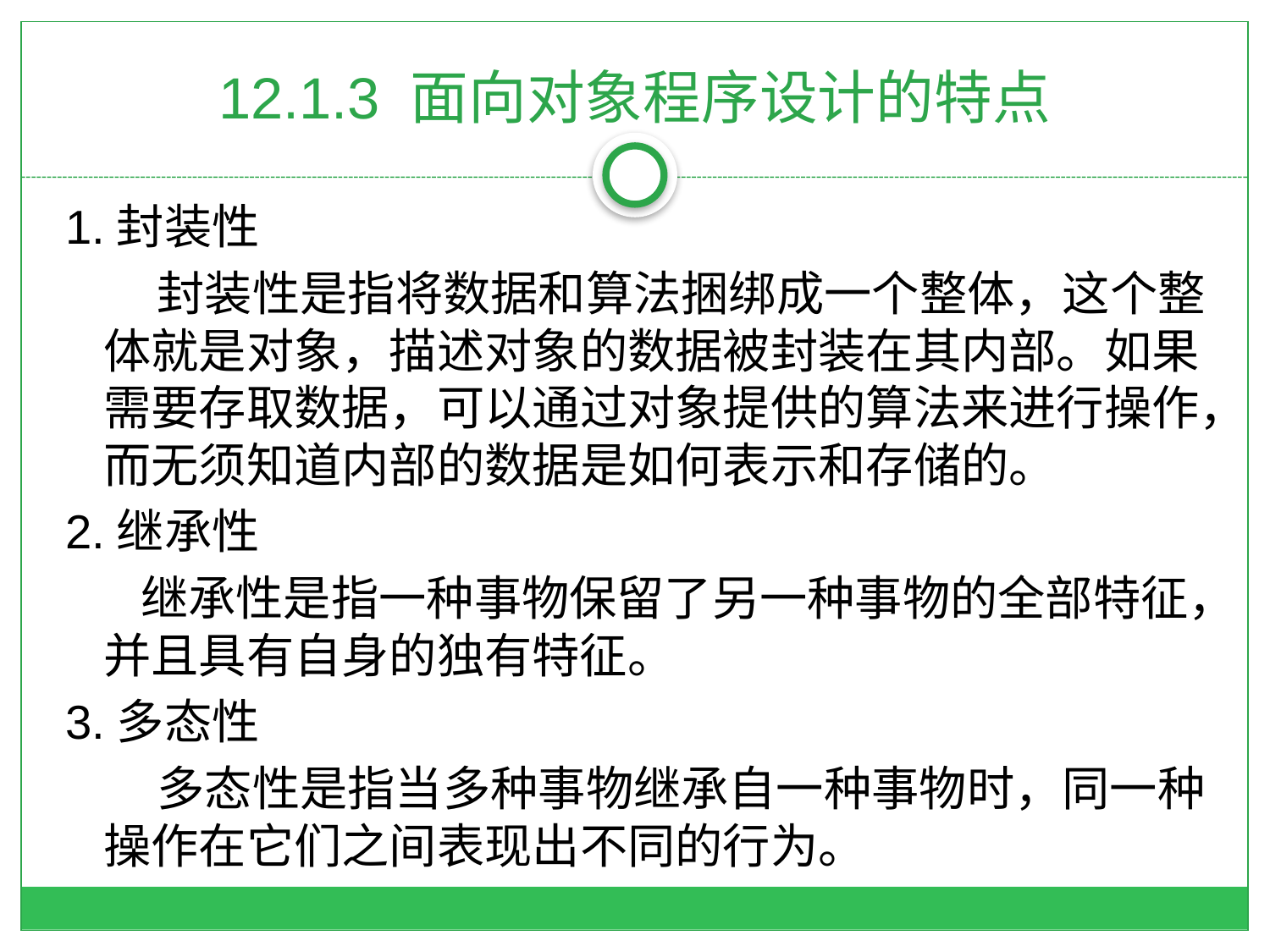

# 12.1.3 面向对象程序设计的特点
1.封装性
	    封装性是指将数据和算法捆绑成一个整体，这个整体就是对象，描述对象的数据被封装在其内部。如果需要存取数据，可以通过对象提供的算法来进行操作，而无须知道内部的数据是如何表示和存储的。
2.继承性
      继承性是指一种事物保留了另一种事物的全部特征，并且具有自身的独有特征。
3.多态性
	    多态性是指当多种事物继承自一种事物时，同一种操作在它们之间表现出不同的行为。